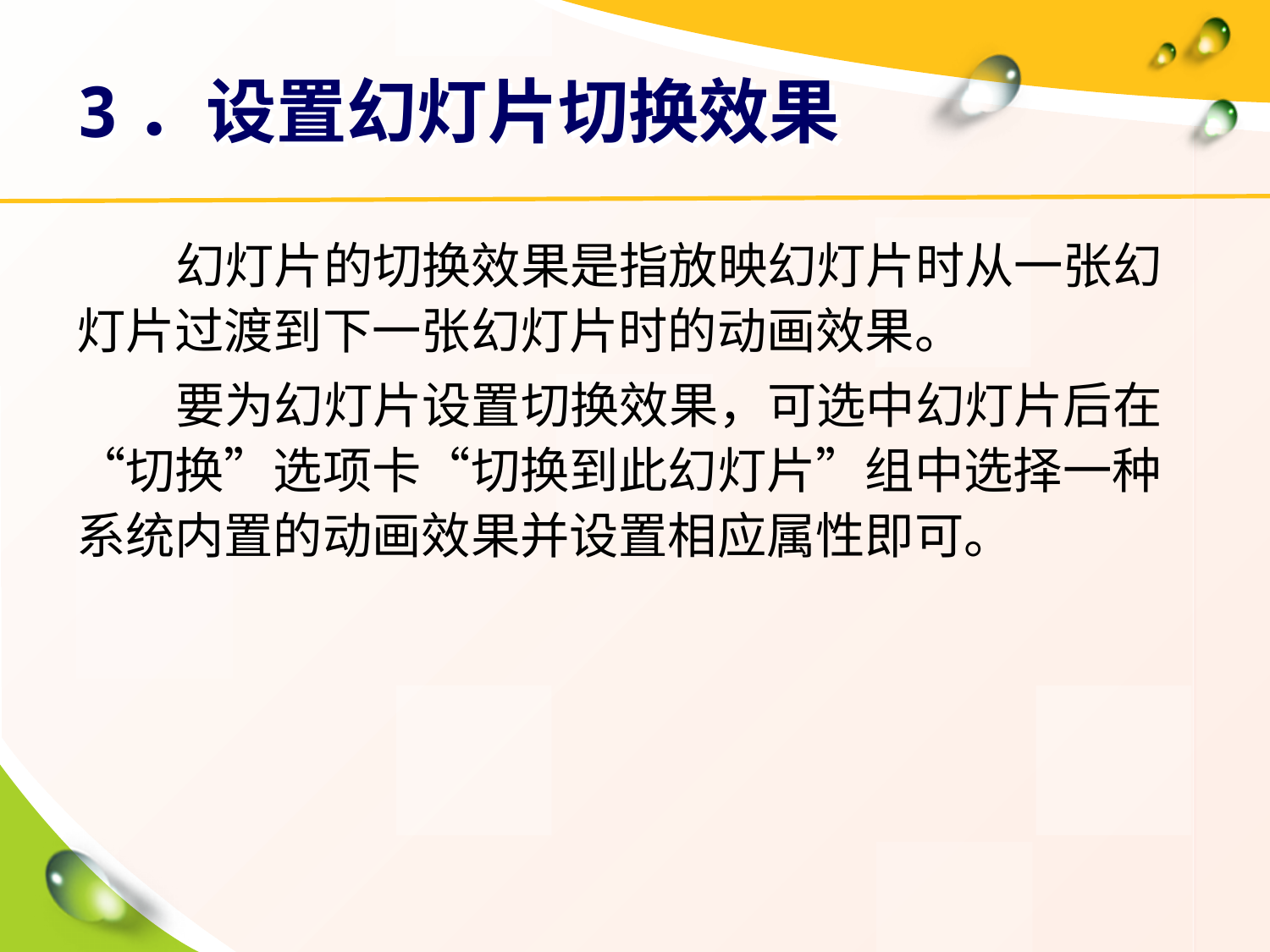

# 3．设置幻灯片切换效果
幻灯片的切换效果是指放映幻灯片时从一张幻灯片过渡到下一张幻灯片时的动画效果。
要为幻灯片设置切换效果，可选中幻灯片后在“切换”选项卡“切换到此幻灯片”组中选择一种系统内置的动画效果并设置相应属性即可。